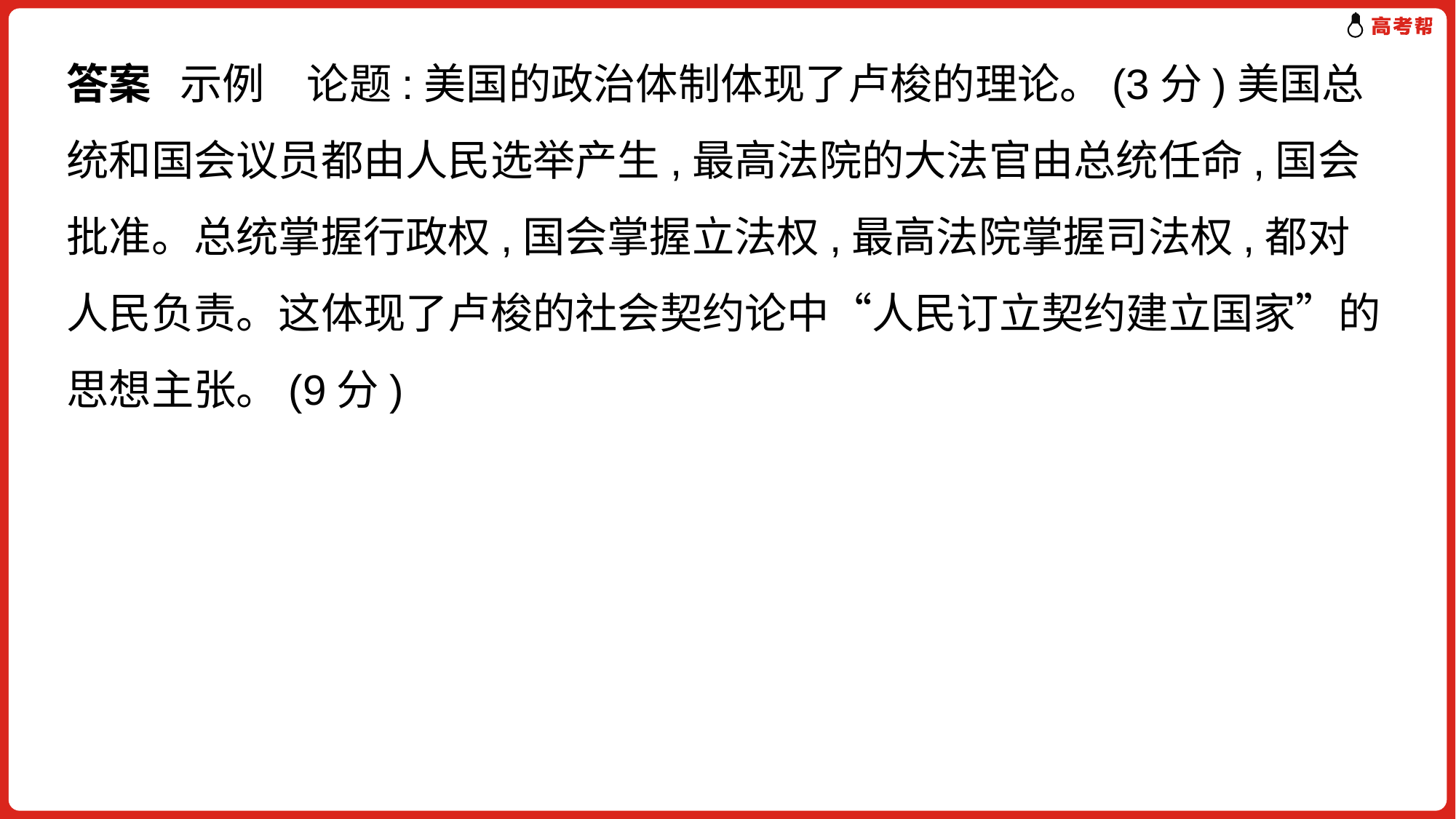

答案   示例　论题:美国的政治体制体现了卢梭的理论。(3分)美国总统和国会议员都由人民选举产生,最高法院的大法官由总统任命,国会批准。总统掌握行政权,国会掌握立法权,最高法院掌握司法权,都对人民负责。这体现了卢梭的社会契约论中“人民订立契约建立国家”的思想主张。(9分)